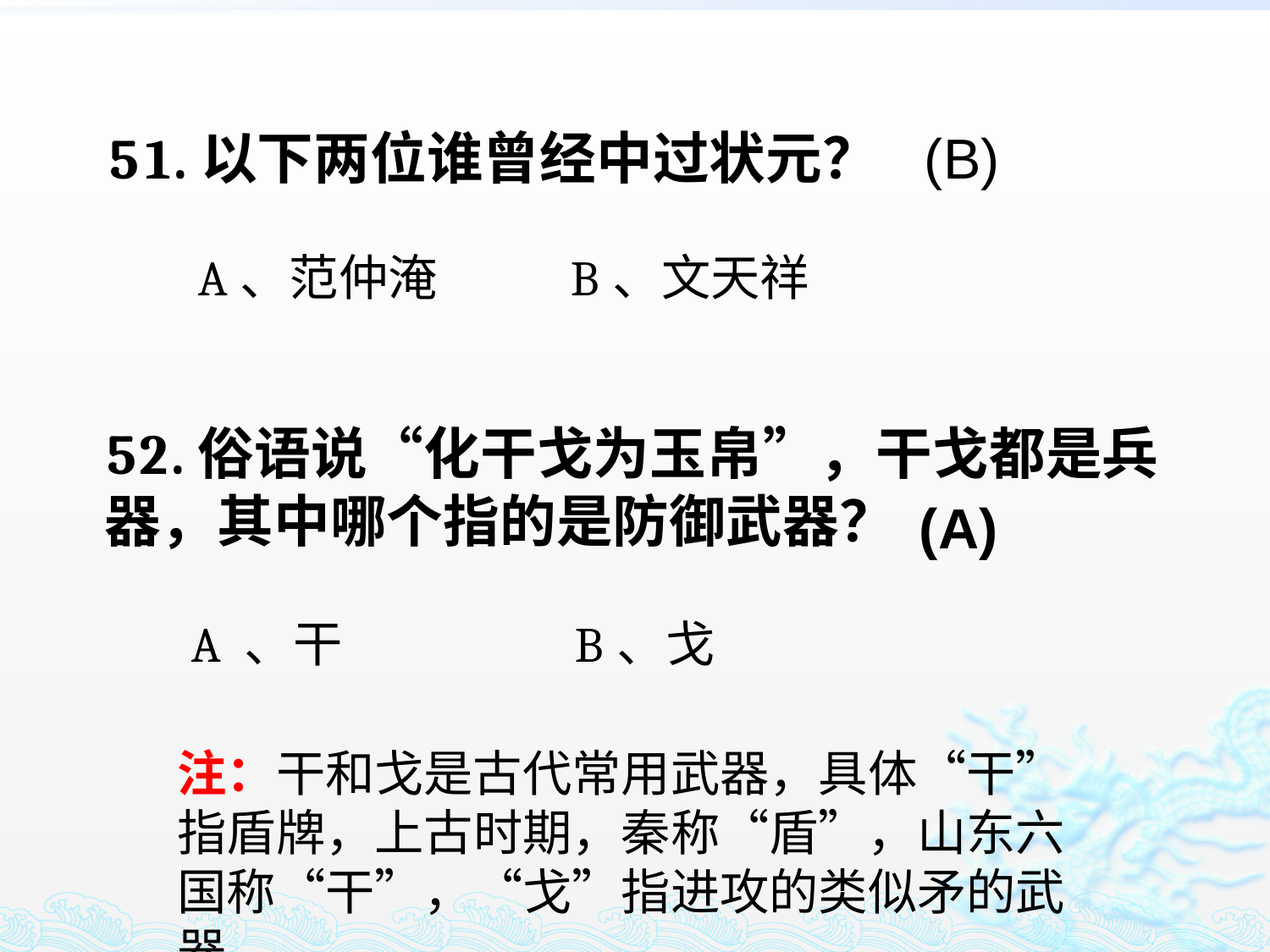

(B)
51.以下两位谁曾经中过状元？
A、范仲淹           B、文天祥
52.俗语说“化干戈为玉帛”，干戈都是兵器，其中哪个指的是防御武器？

        A 、干                    B、戈
(A)
注：干和戈是古代常用武器，具体“干”指盾牌，上古时期，秦称“盾”，山东六国称“干”，“戈”指进攻的类似矛的武器。